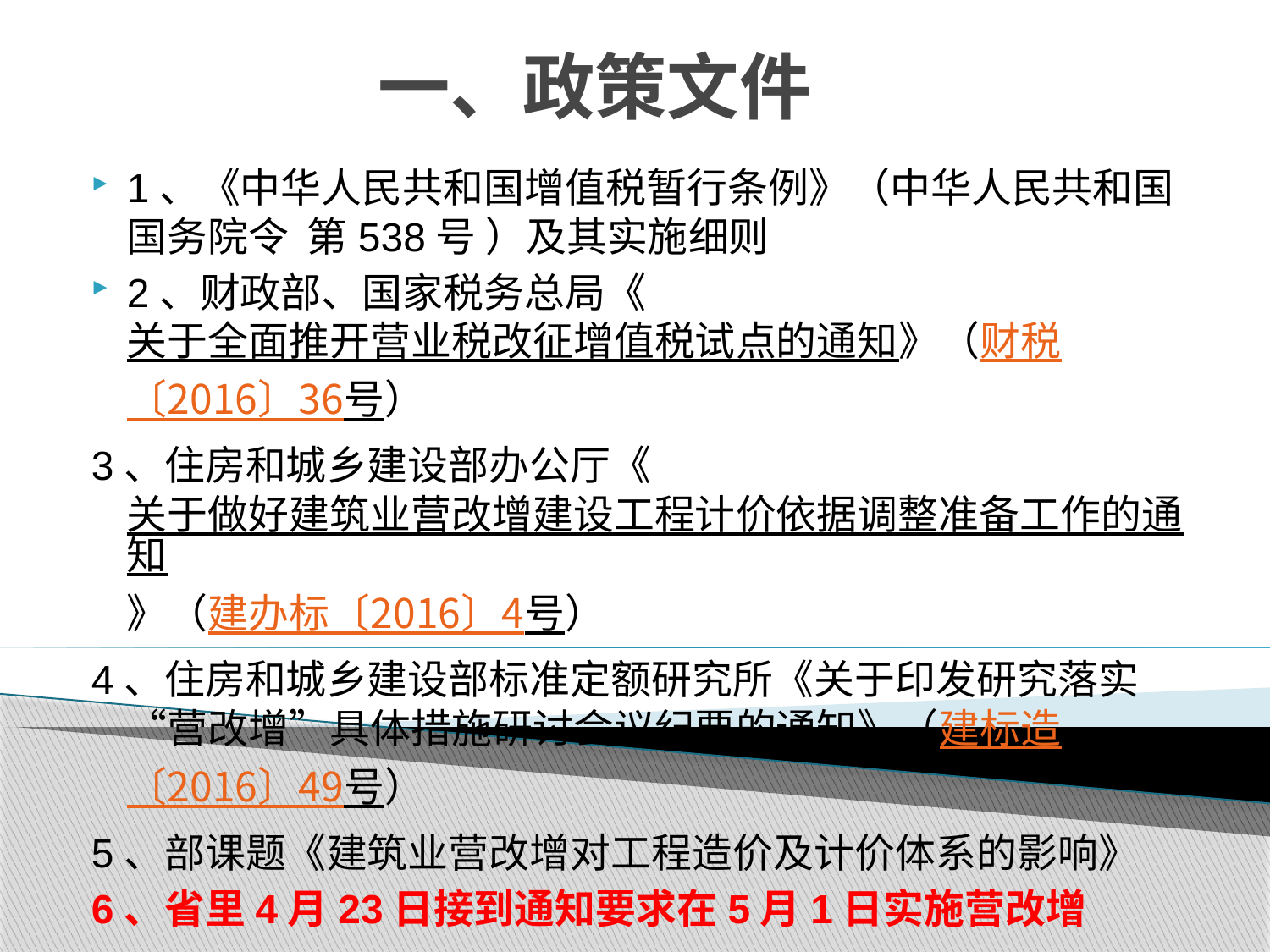

一、政策文件
1、《中华人民共和国增值税暂行条例》（中华人民共和国国务院令  第538号 ）及其实施细则
2、财政部、国家税务总局《关于全面推开营业税改征增值税试点的通知》（财税〔2016〕36号）
3、住房和城乡建设部办公厅《关于做好建筑业营改增建设工程计价依据调整准备工作的通知》（建办标〔2016〕4号）
4、住房和城乡建设部标准定额研究所《关于印发研究落实“营改增”具体措施研讨会议纪要的通知》（建标造〔2016〕49号）
5、部课题《建筑业营改增对工程造价及计价体系的影响》
6、省里4月23日接到通知要求在5月1日实施营改增